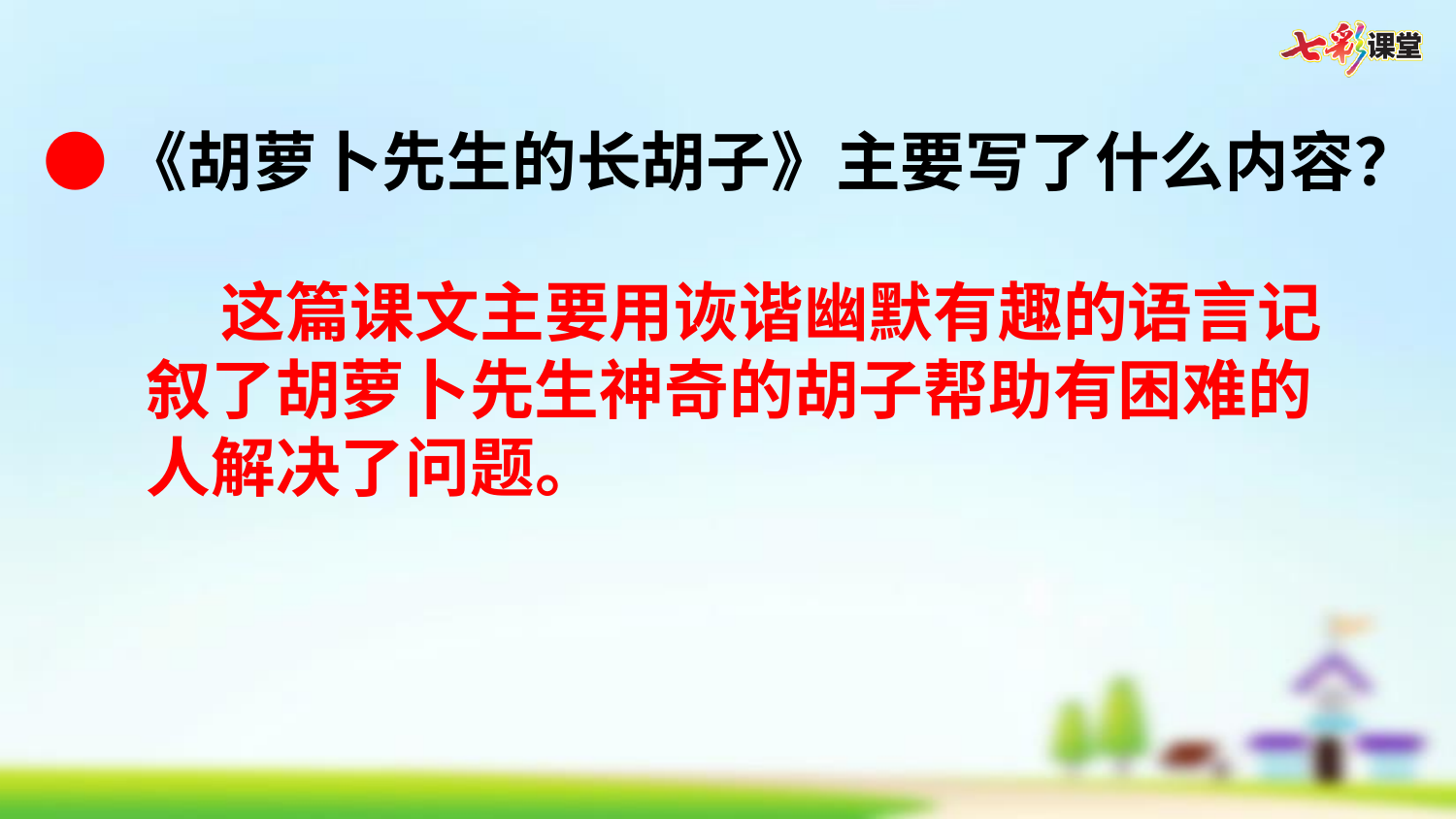

●《胡萝卜先生的长胡子》主要写了什么内容？
    这篇课文主要用诙谐幽默有趣的语言记叙了胡萝卜先生神奇的胡子帮助有困难的人解决了问题。